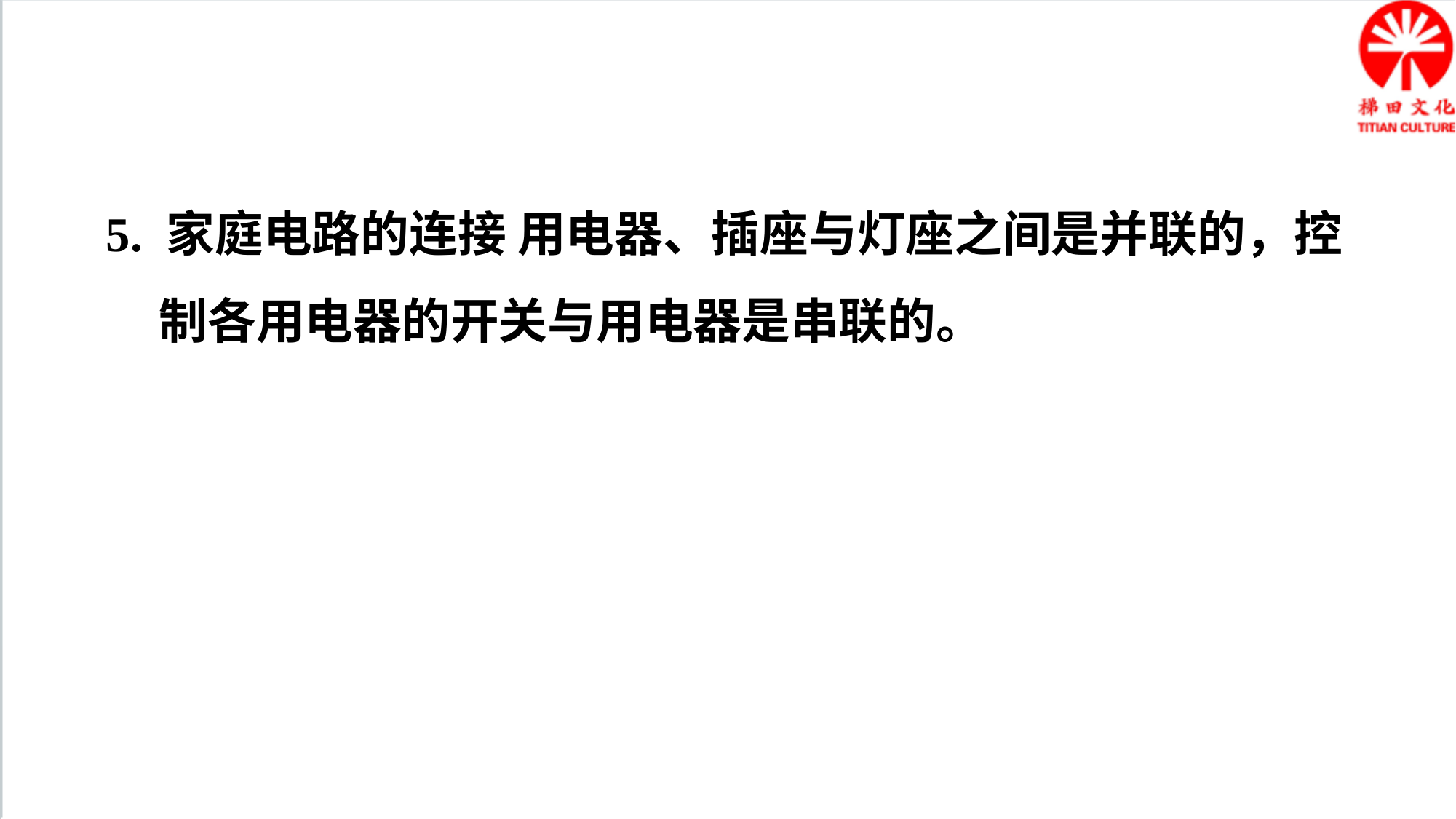

5. 家庭电路的连接 用电器、插座与灯座之间是并联的，控制各用电器的开关与用电器是串联的。